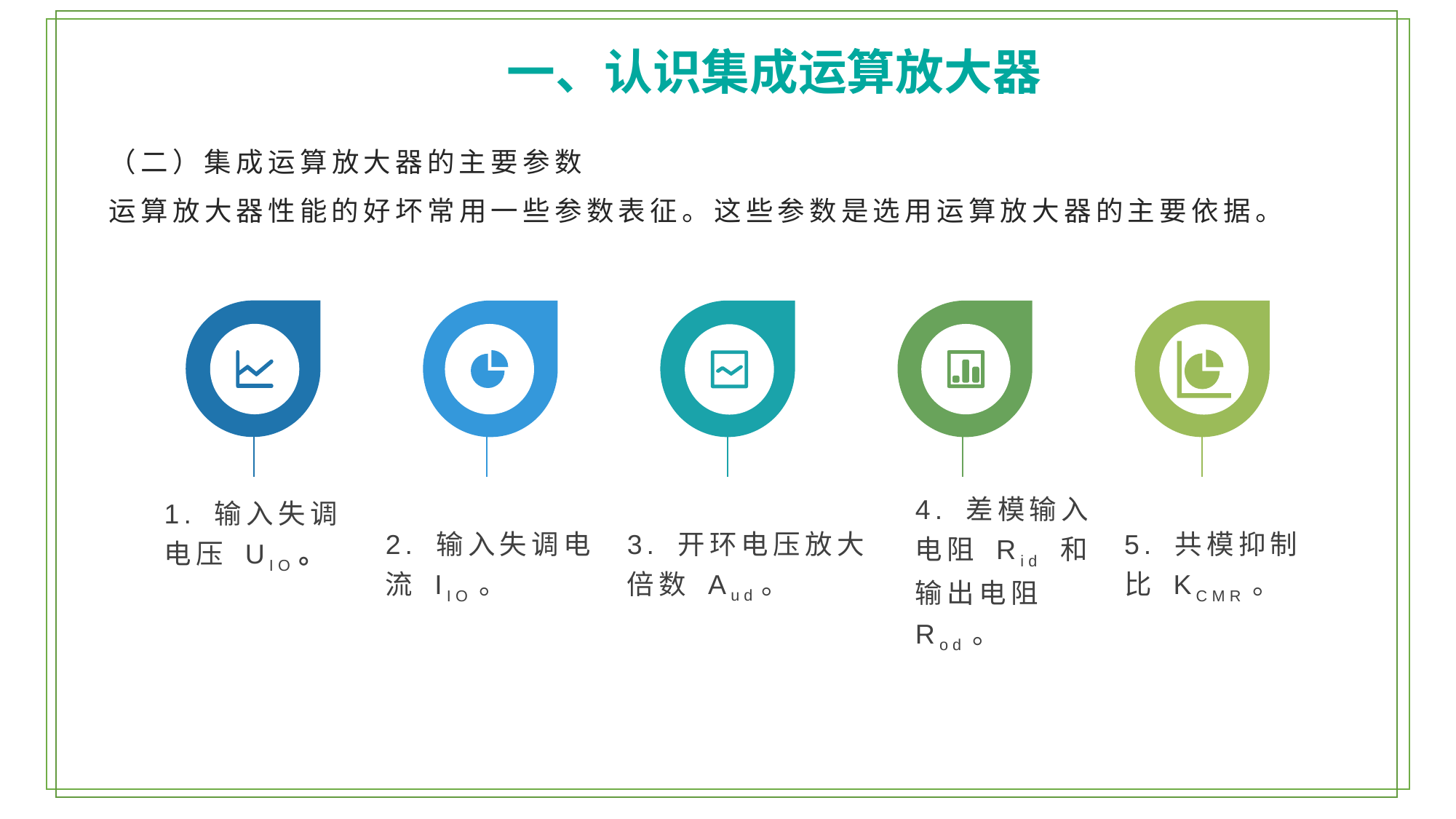

一、认识集成运算放大器
（二）集成运算放大器的主要参数
运算放大器性能的好坏常用一些参数表征。这些参数是选用运算放大器的主要依据。

3. 开环电压放大倍数 Aud。
1. 输入失调电压 UIO。
2. 输入失调电流 IIO。
5. 共模抑制比 KCMR。
4. 差模输入电阻 Rid 和输出电阻Rod。